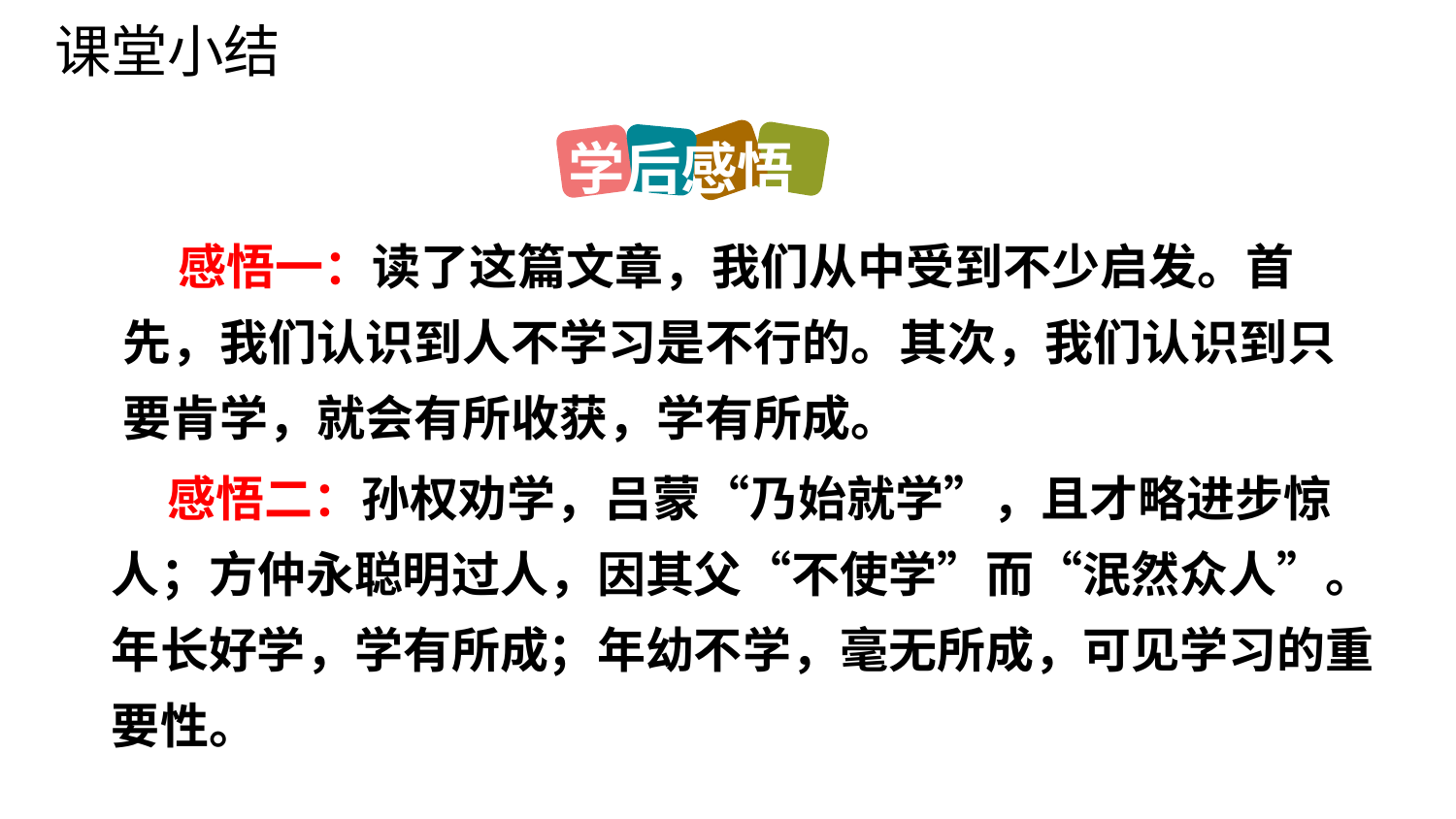

课堂小结
学后感悟

    感悟一：读了这篇文章，我们从中受到不少启发。首先，我们认识到人不学习是不行的。其次，我们认识到只要肯学，就会有所收获，学有所成。
    感悟二：孙权劝学，吕蒙“乃始就学”，且才略进步惊人；方仲永聪明过人，因其父“不使学”而“泯然众人”。年长好学，学有所成；年幼不学，毫无所成，可见学习的重要性。